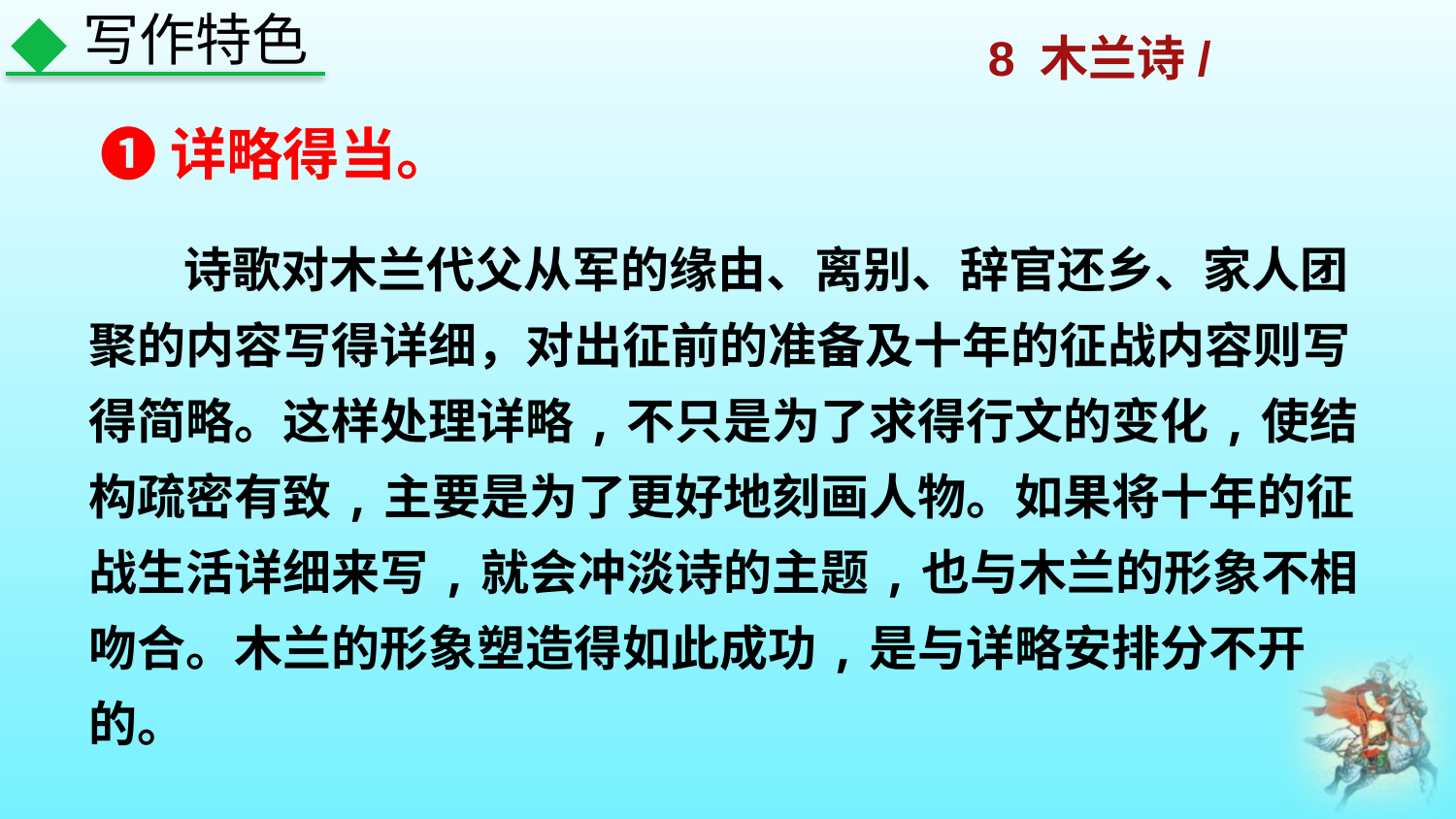

写作特色

❶详略得当。
 诗歌对木兰代父从军的缘由、离别、辞官还乡、家人团聚的内容写得详细，对出征前的准备及十年的征战内容则写得简略。这样处理详略,不只是为了求得行文的变化,使结构疏密有致,主要是为了更好地刻画人物。如果将十年的征战生活详细来写,就会冲淡诗的主题,也与木兰的形象不相吻合。木兰的形象塑造得如此成功,是与详略安排分不开的。